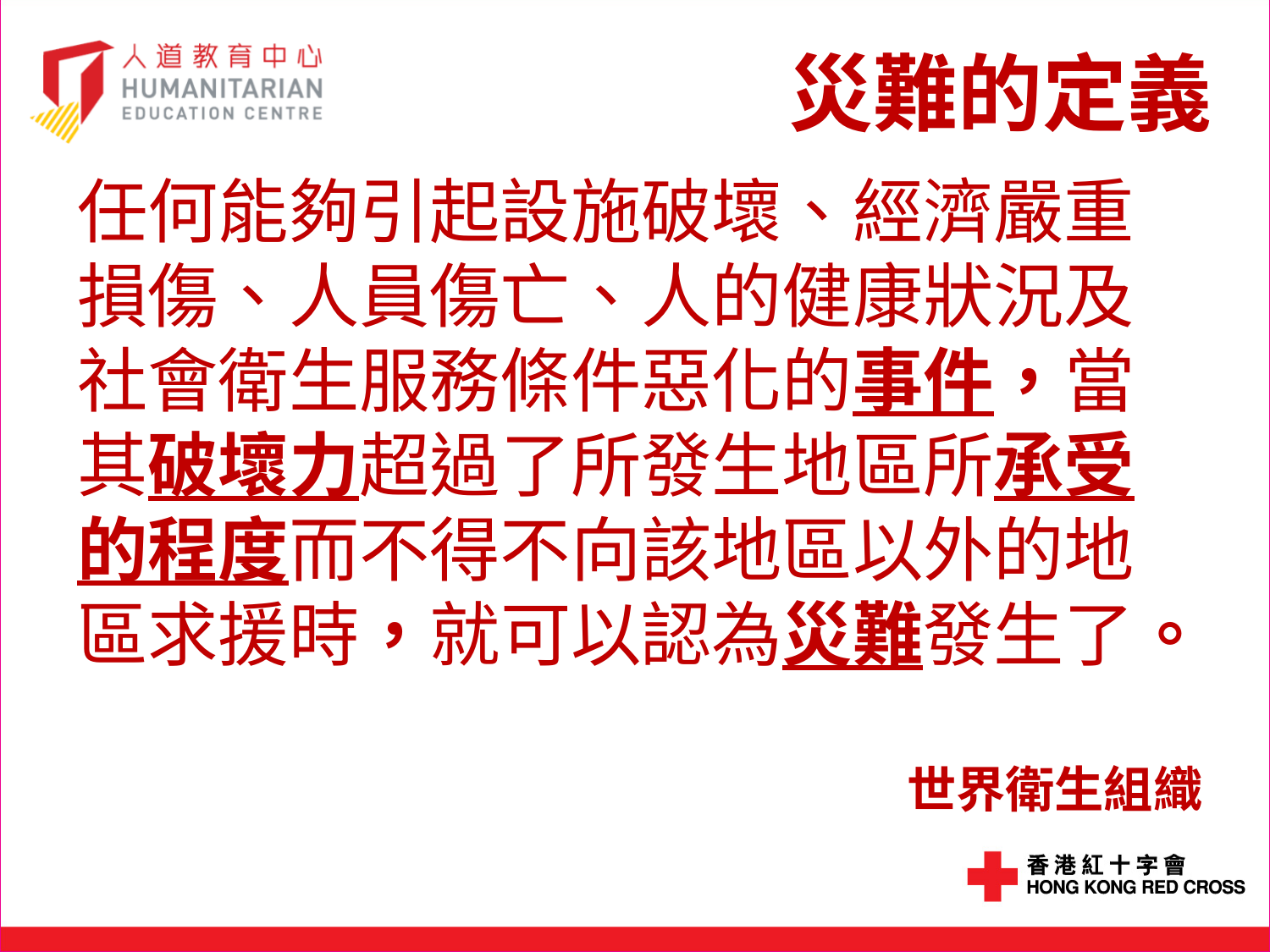

# 災難的定義
任何能夠引起設施破壞、經濟嚴重損傷、人員傷亡、人的健康狀況及社會衛生服務條件惡化的事件，當其破壞力超過了所發生地區所承受的程度而不得不向該地區以外的地區求援時，就可以認為災難發生了。

世界衛生組織